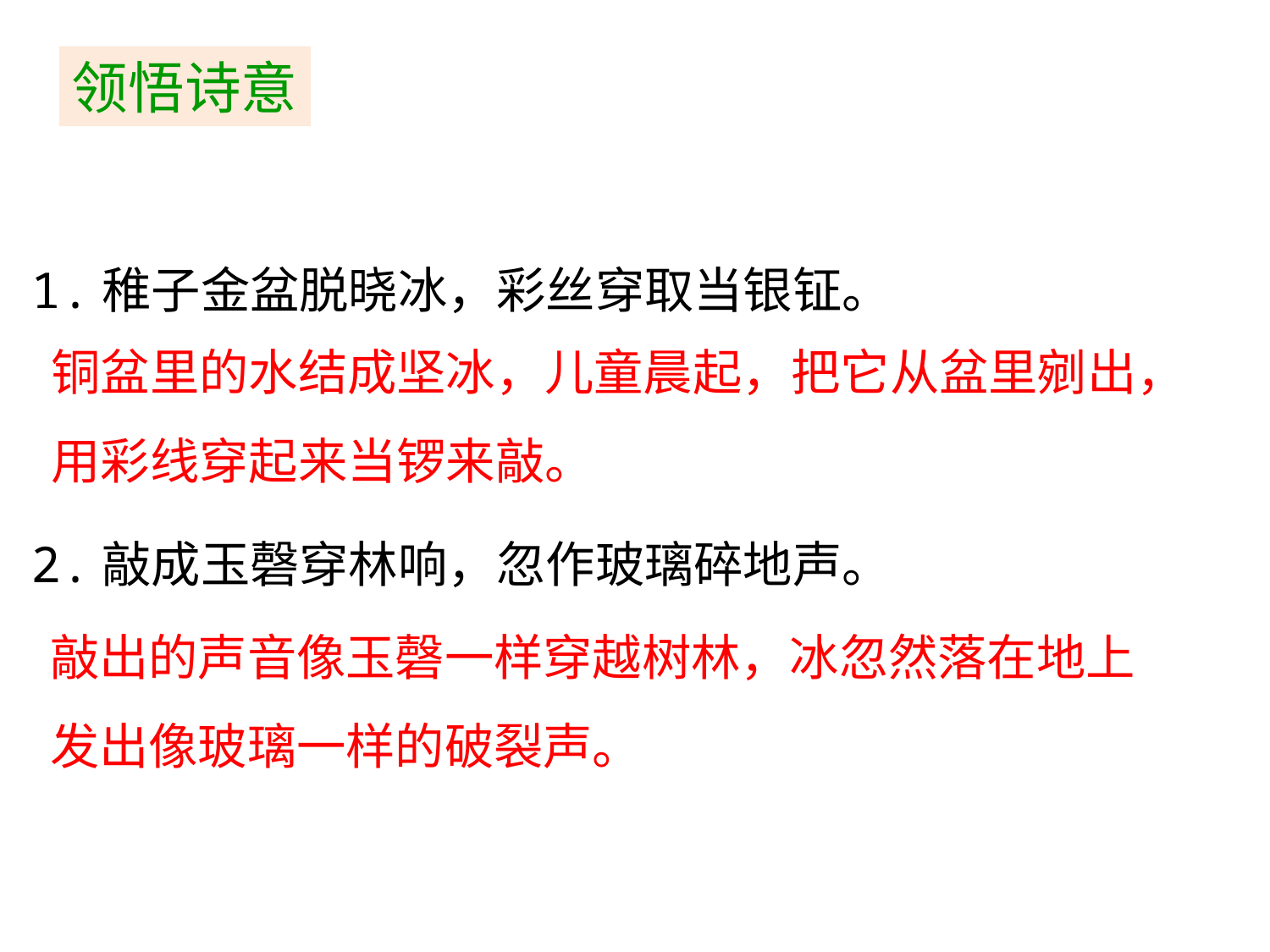

领悟诗意
1.稚子金盆脱晓冰，彩丝穿取当银钲。

铜盆里的水结成坚冰，儿童晨起，把它从盆里剜出，用彩线穿起来当锣来敲。
2.敲成玉磬穿林响，忽作玻璃碎地声。
敲出的声音像玉磬一样穿越树林，冰忽然落在地上发出像玻璃一样的破裂声。